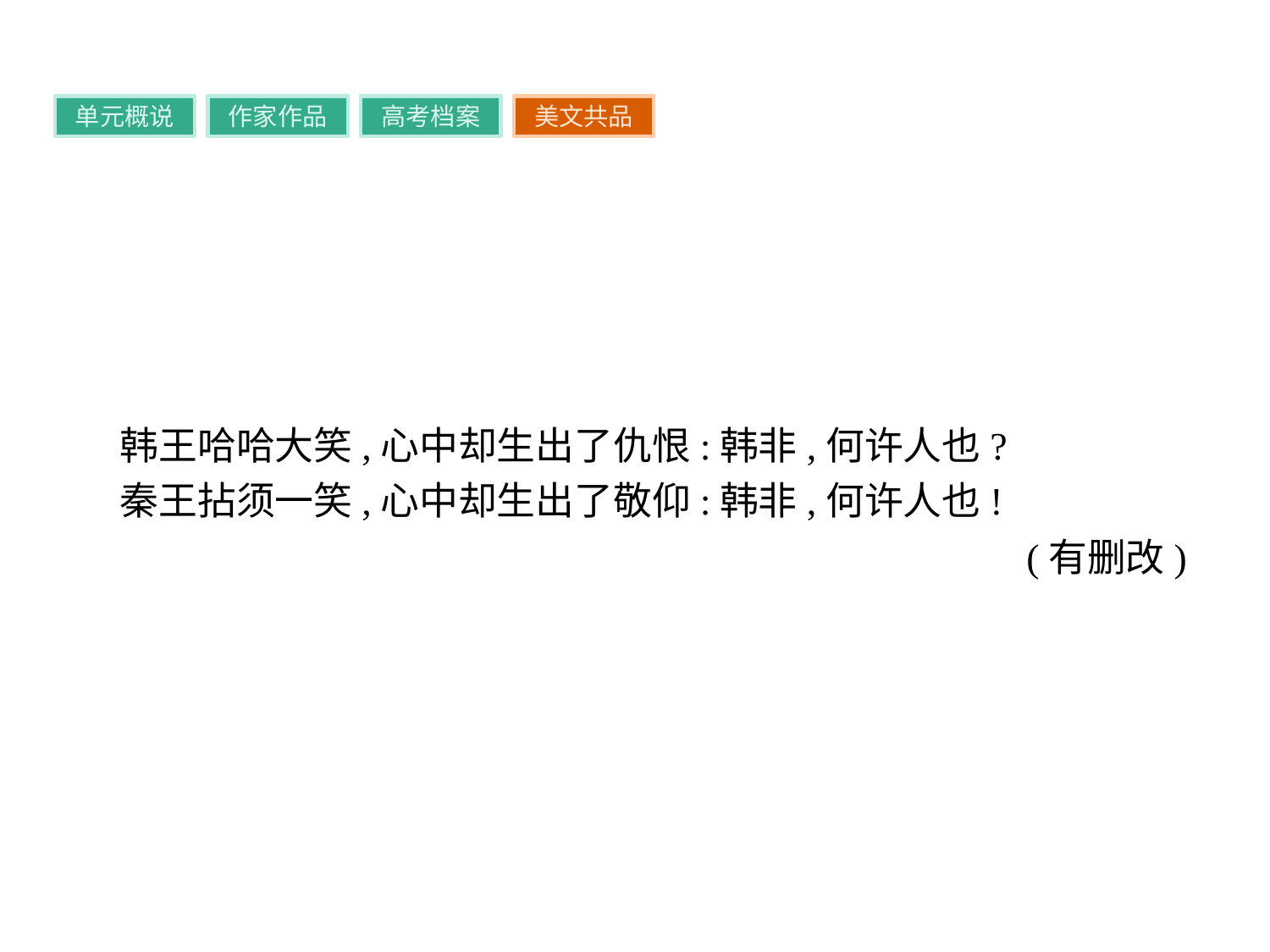

单元概说
作家作品
高考档案
美文共品
韩王哈哈大笑,心中却生出了仇恨:韩非,何许人也?
秦王拈须一笑,心中却生出了敬仰:韩非,何许人也!
(有删改)